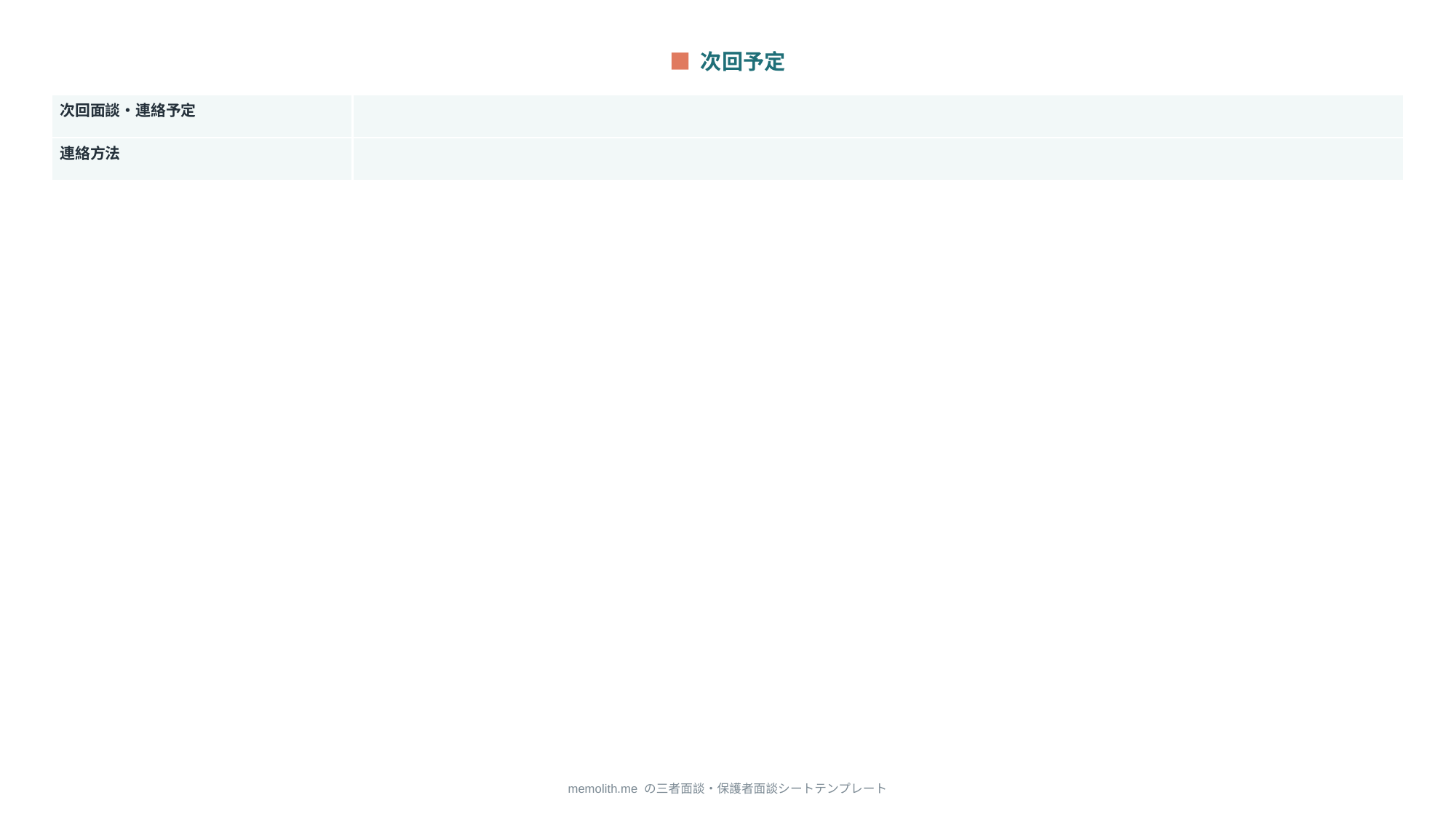

■ 次回予定
| 次回面談・連絡予定 |  |
| --- | --- |
| 連絡方法 |  |
memolith.me の三者面談・保護者面談シートテンプレート